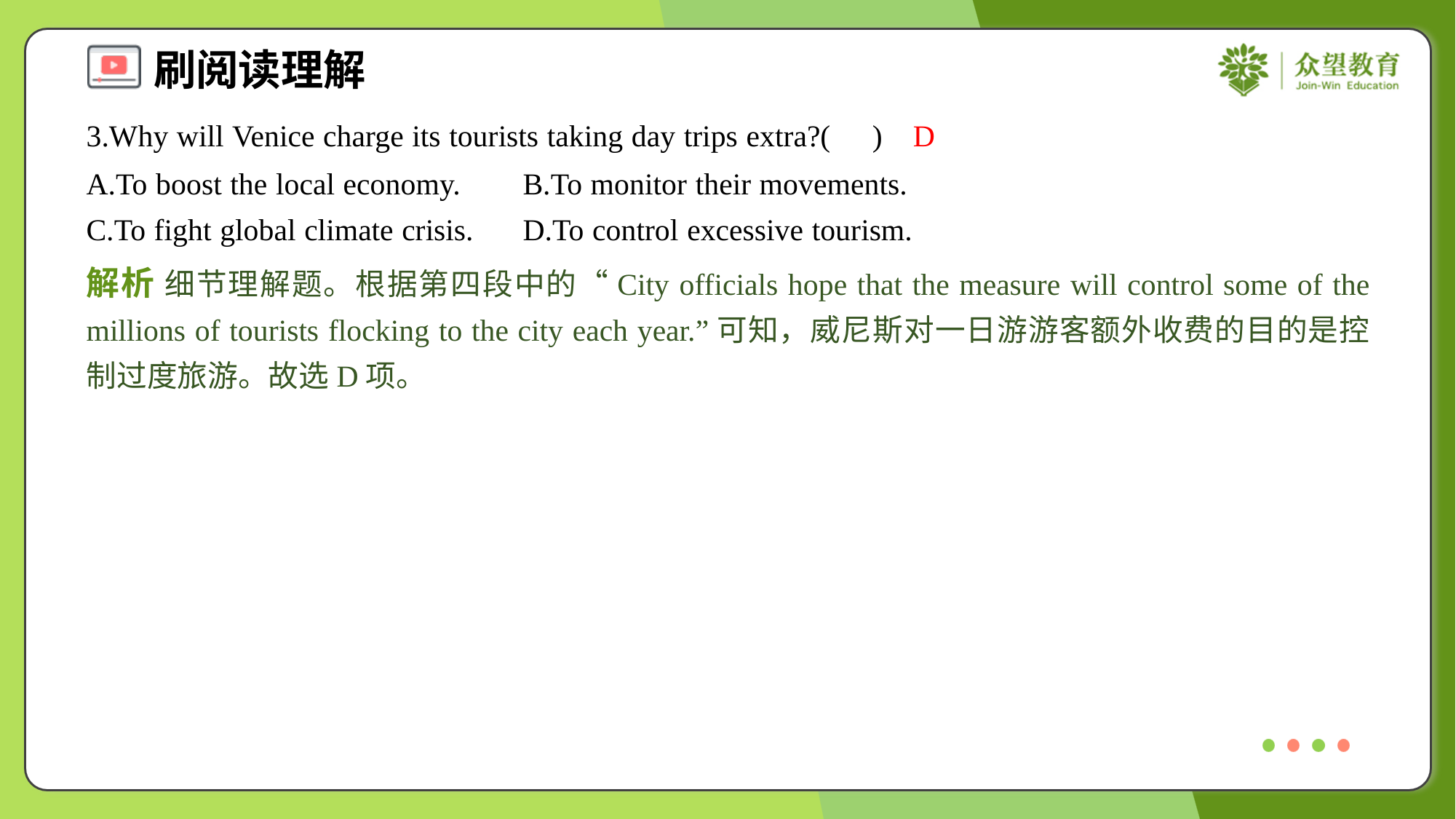

3.Why will Venice charge its tourists taking day trips extra?(     )
D
A.To boost the local economy.	B.To monitor their movements.
C.To fight global climate crisis.	D.To control excessive tourism.
解析 细节理解题。根据第四段中的“City officials hope that the measure will control some of the millions of tourists flocking to the city each year.”可知，威尼斯对一日游游客额外收费的目的是控制过度旅游。故选D项。